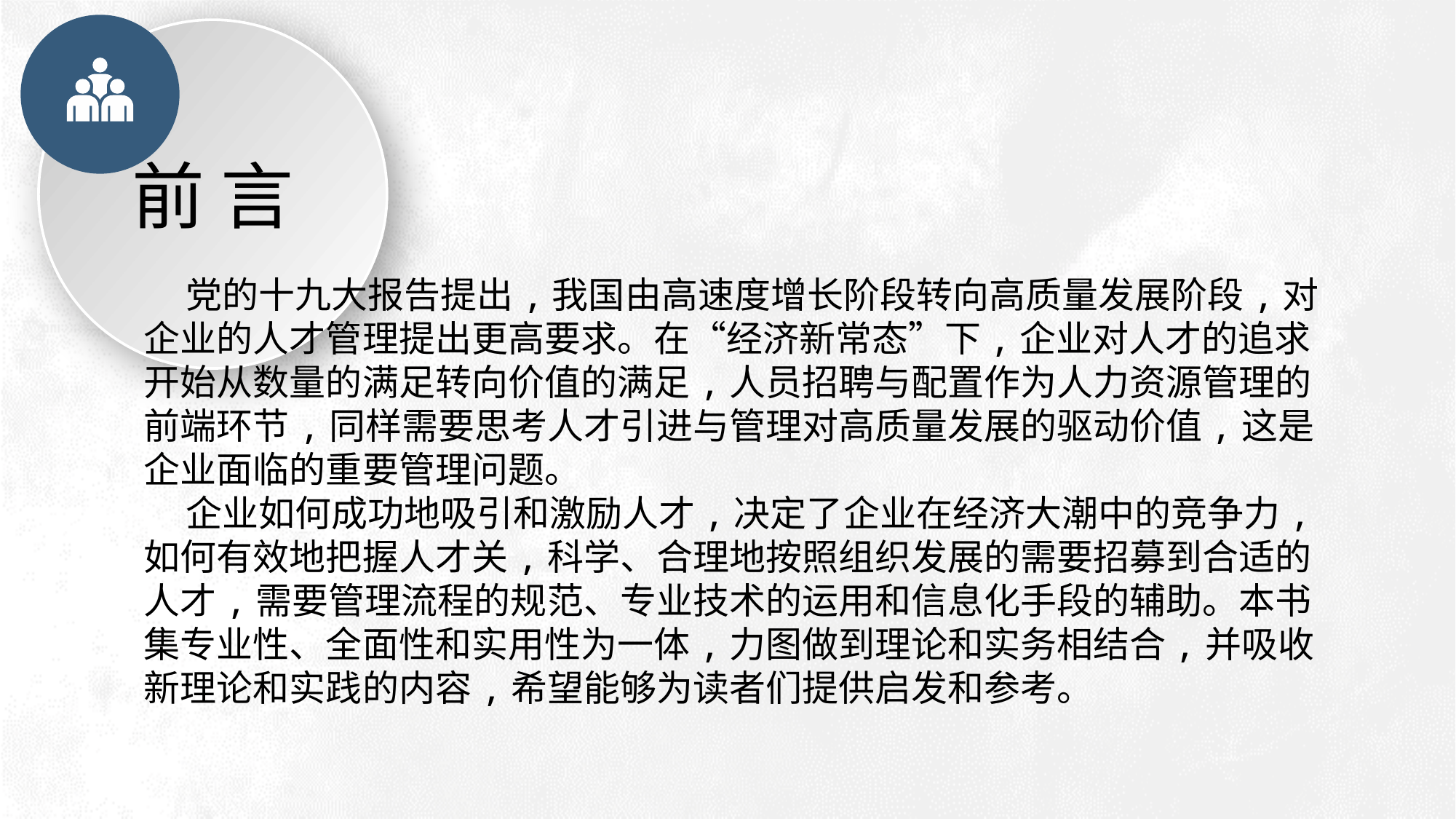

前 言
    党的十九大报告提出,我国由高速度增长阶段转向高质量发展阶段,对企业的人才管理提出更高要求。在“经济新常态”下,企业对人才的追求开始从数量的满足转向价值的满足,人员招聘与配置作为人力资源管理的前端环节,同样需要思考人才引进与管理对高质量发展的驱动价值,这是企业面临的重要管理问题。
    企业如何成功地吸引和激励人才,决定了企业在经济大潮中的竞争力,如何有效地把握人才关,科学、合理地按照组织发展的需要招募到合适的人才,需要管理流程的规范、专业技术的运用和信息化手段的辅助。本书集专业性、全面性和实用性为一体,力图做到理论和实务相结合,并吸收新理论和实践的内容,希望能够为读者们提供启发和参考。